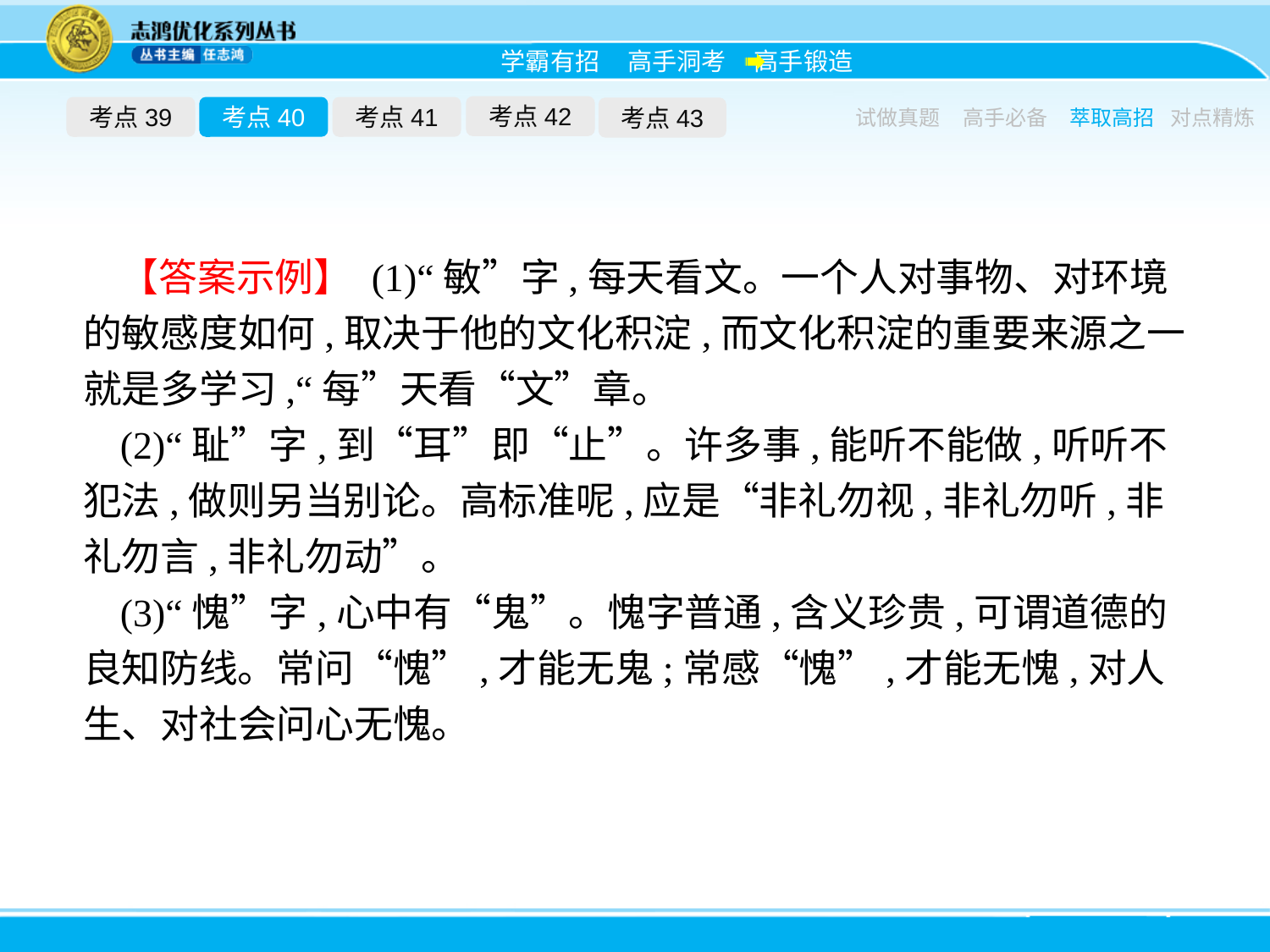

考点42
考点39
考点40
考点41
考点43
试做真题
高手必备
萃取高招
对点精炼
【答案示例】 (1)“敏”字,每天看文。一个人对事物、对环境的敏感度如何,取决于他的文化积淀,而文化积淀的重要来源之一就是多学习,“每”天看“文”章。
(2)“耻”字,到“耳”即“止”。许多事,能听不能做,听听不犯法,做则另当别论。高标准呢,应是“非礼勿视,非礼勿听,非礼勿言,非礼勿动”。
(3)“愧”字,心中有“鬼”。愧字普通,含义珍贵,可谓道德的良知防线。常问“愧”,才能无鬼;常感“愧”,才能无愧,对人生、对社会问心无愧。